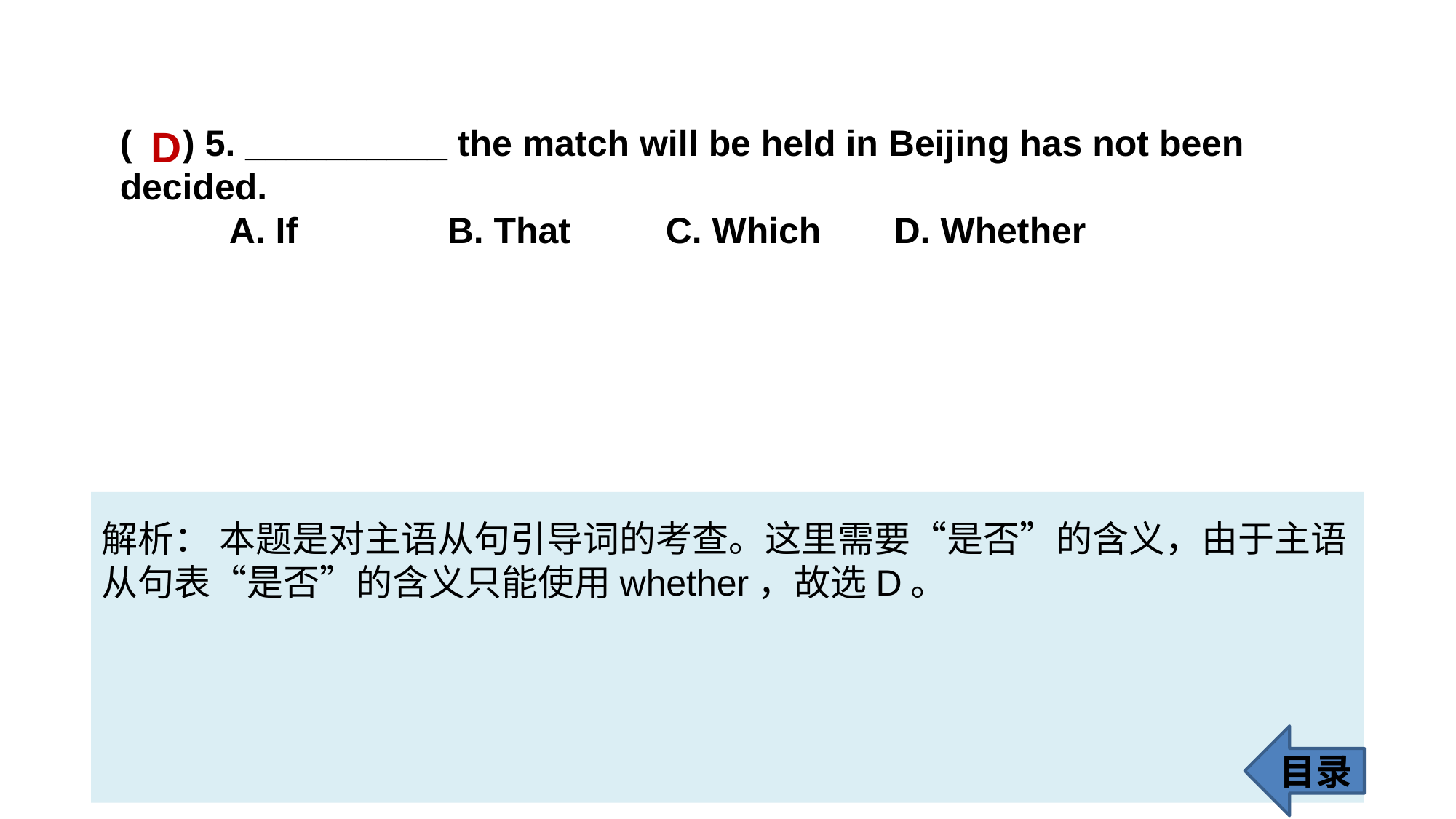

(     ) 5. __________ the match will be held in Beijing has not been 	decided.
	A. If 		B. That 	C. Which	 D. Whether
D

解析： 本题是对主语从句引导词的考查。这里需要“是否”的含义，由于主语
从句表“是否”的含义只能使用whether，故选D。
目录
64